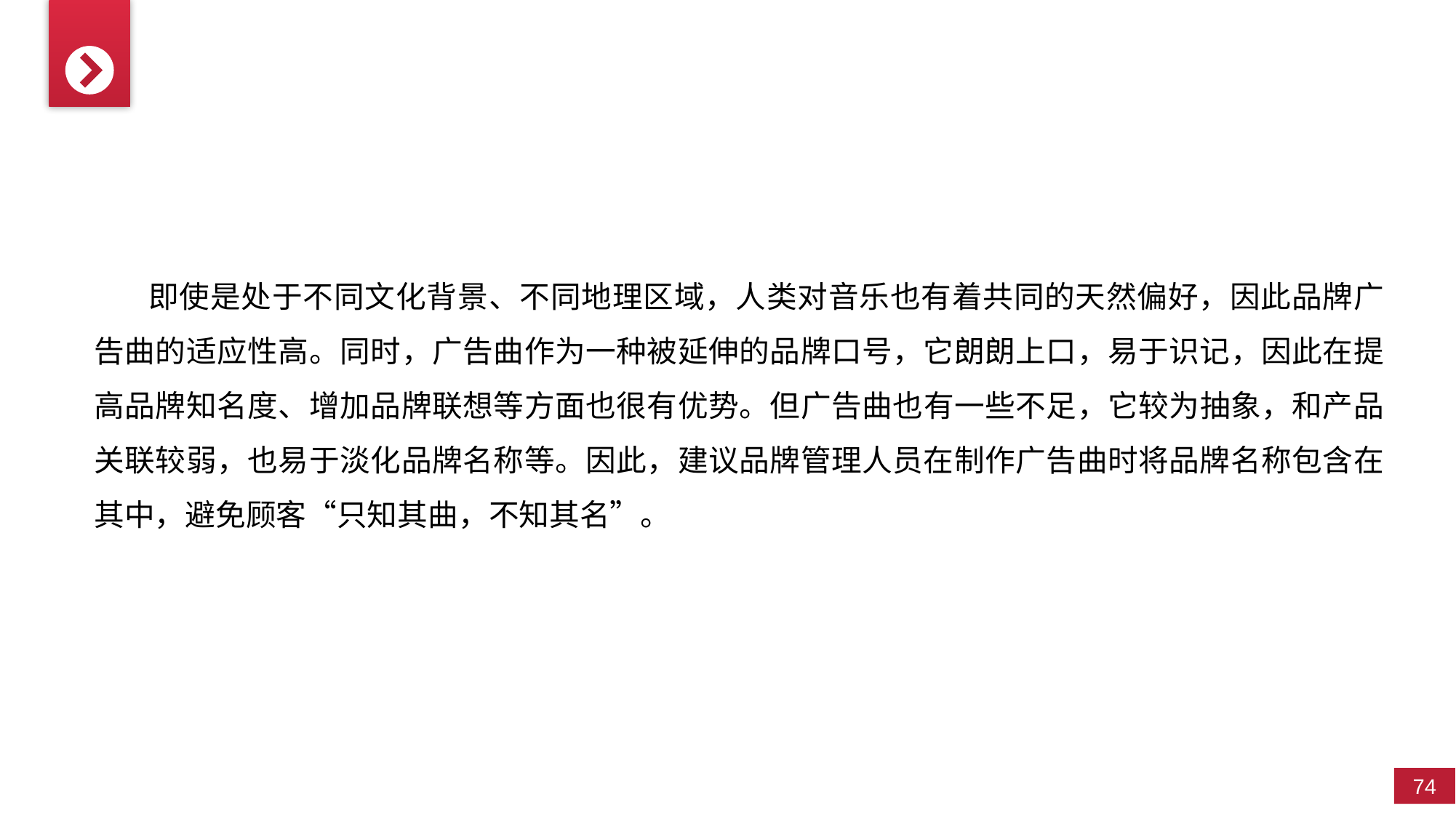

即使是处于不同文化背景、不同地理区域，人类对音乐也有着共同的天然偏好，因此品牌广告曲的适应性高。同时，广告曲作为一种被延伸的品牌口号，它朗朗上口，易于识记，因此在提高品牌知名度、增加品牌联想等方面也很有优势。但广告曲也有一些不足，它较为抽象，和产品关联较弱，也易于淡化品牌名称等。因此，建议品牌管理人员在制作广告曲时将品牌名称包含在其中，避免顾客“只知其曲，不知其名”。